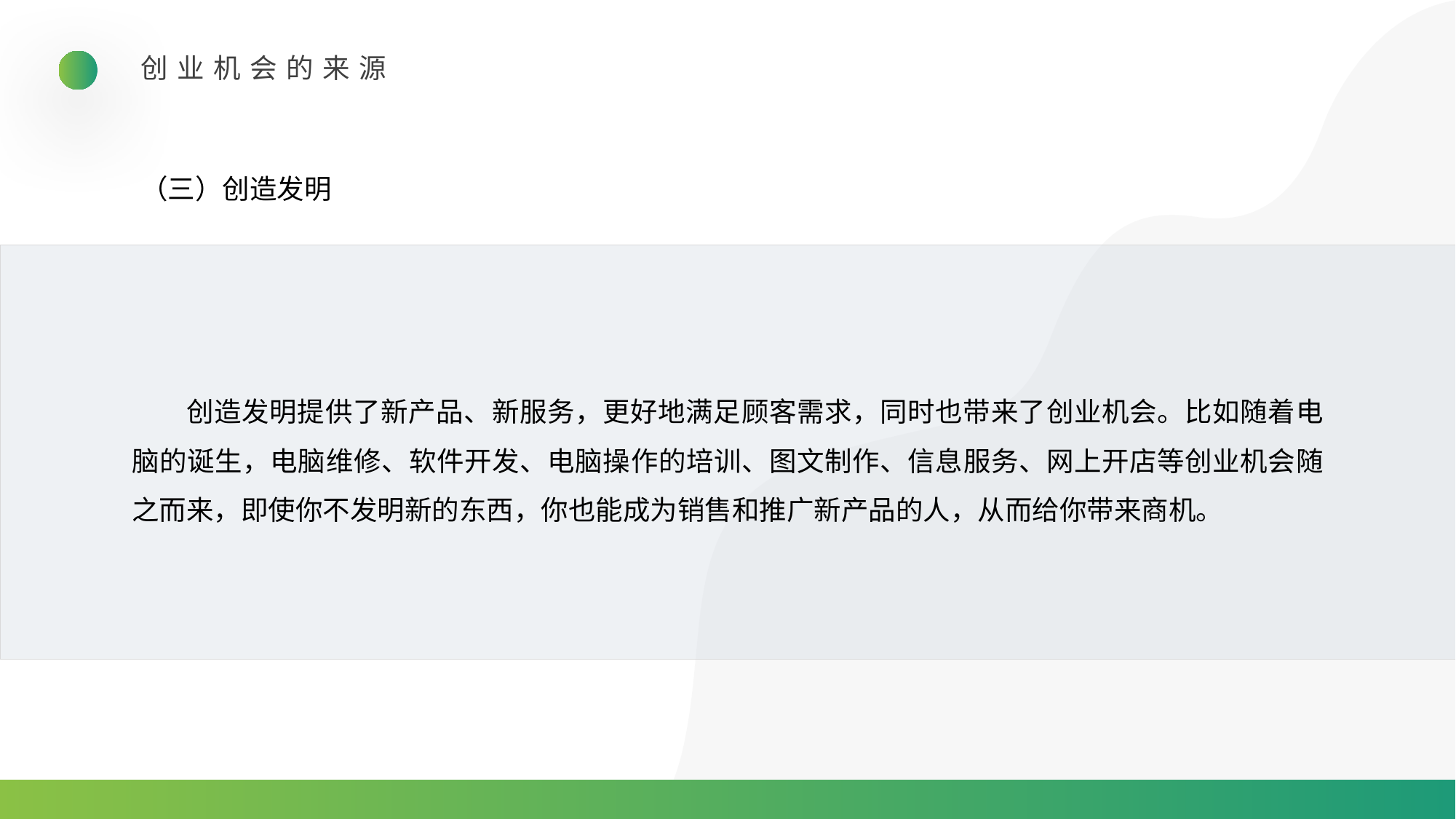

创业机会的来源
（三）创造发明

创造发明提供了新产品、新服务，更好地满足顾客需求，同时也带来了创业机会。比如随着电脑的诞生，电脑维修、软件开发、电脑操作的培训、图文制作、信息服务、网上开店等创业机会随之而来，即使你不发明新的东西，你也能成为销售和推广新产品的人，从而给你带来商机。